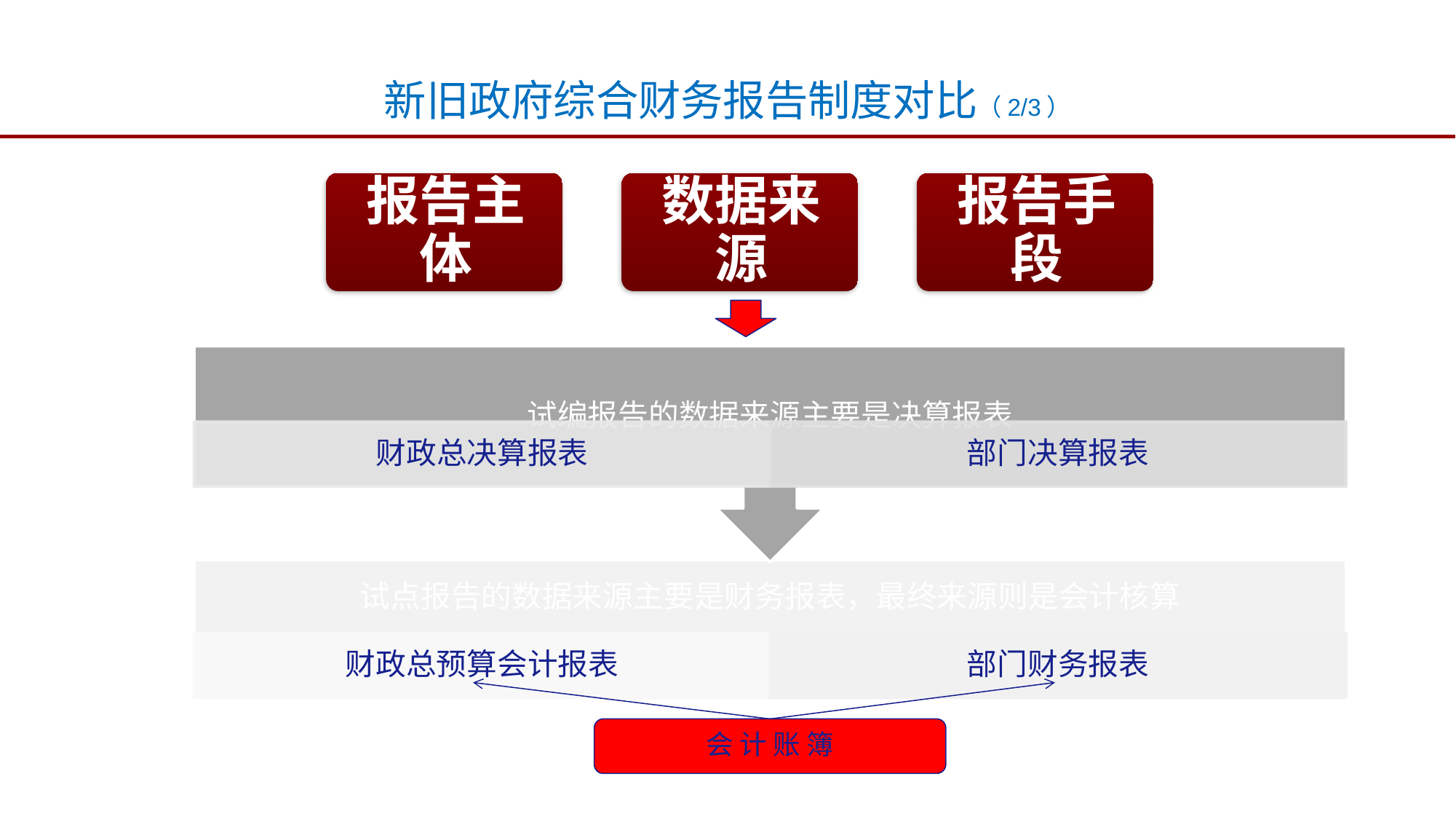

新旧政府综合财务报告制度对比（2/3）

报告主体
数据来源
报告手段

试点报告的数据来源主要是财务报表，最终来源则是会计核算
财政总预算会计报表
部门财务报表
试编报告的数据来源主要是决算报表
财政总决算报表
部门决算报表
会 计 账 簿